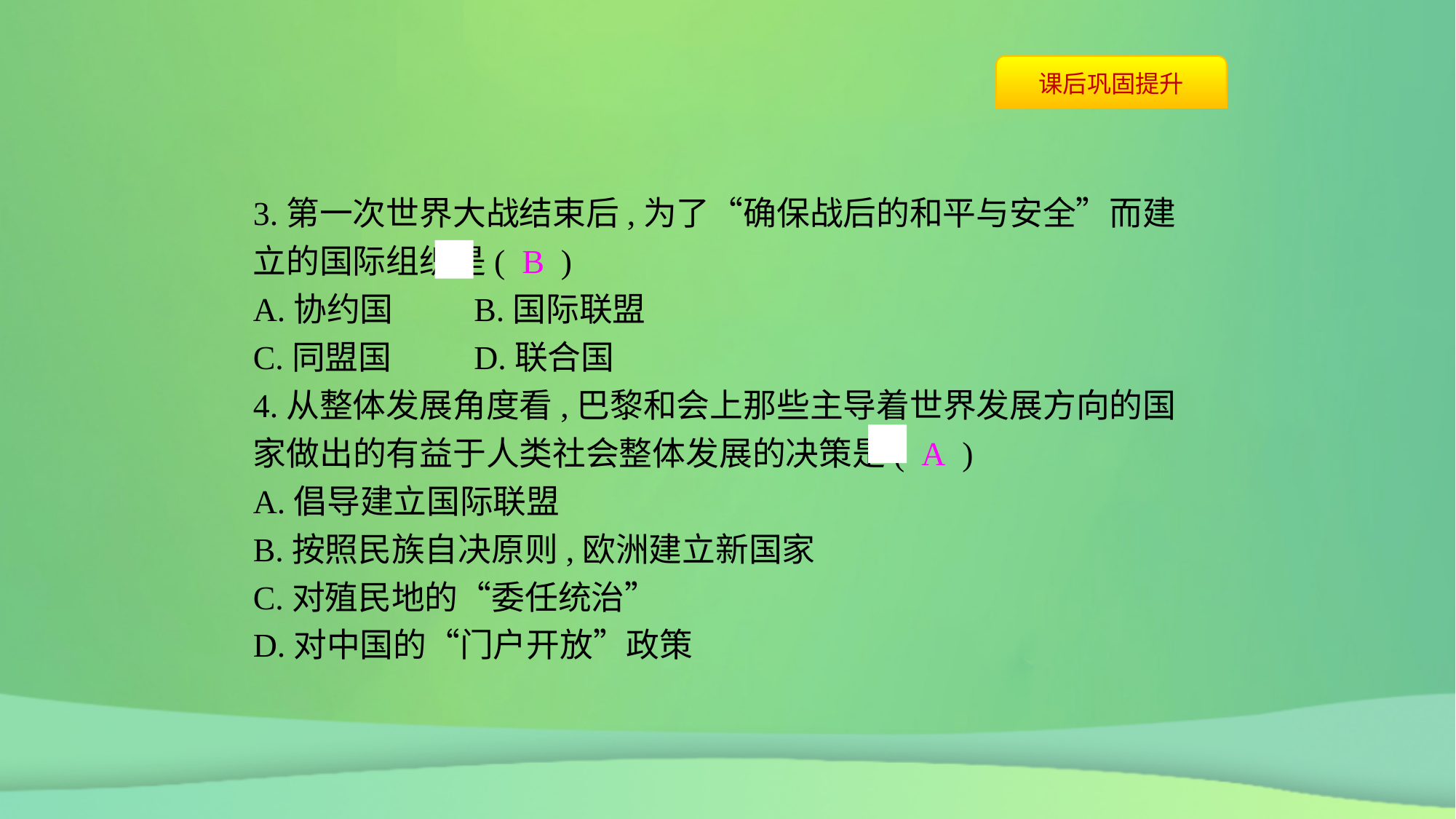

3.第一次世界大战结束后,为了“确保战后的和平与安全”而建立的国际组织是(  B  )
A.协约国	B.国际联盟
C.同盟国	D.联合国
4.从整体发展角度看,巴黎和会上那些主导着世界发展方向的国家做出的有益于人类社会整体发展的决策是(  A  )
A.倡导建立国际联盟
B.按照民族自决原则,欧洲建立新国家
C.对殖民地的“委任统治”
D.对中国的“门户开放”政策